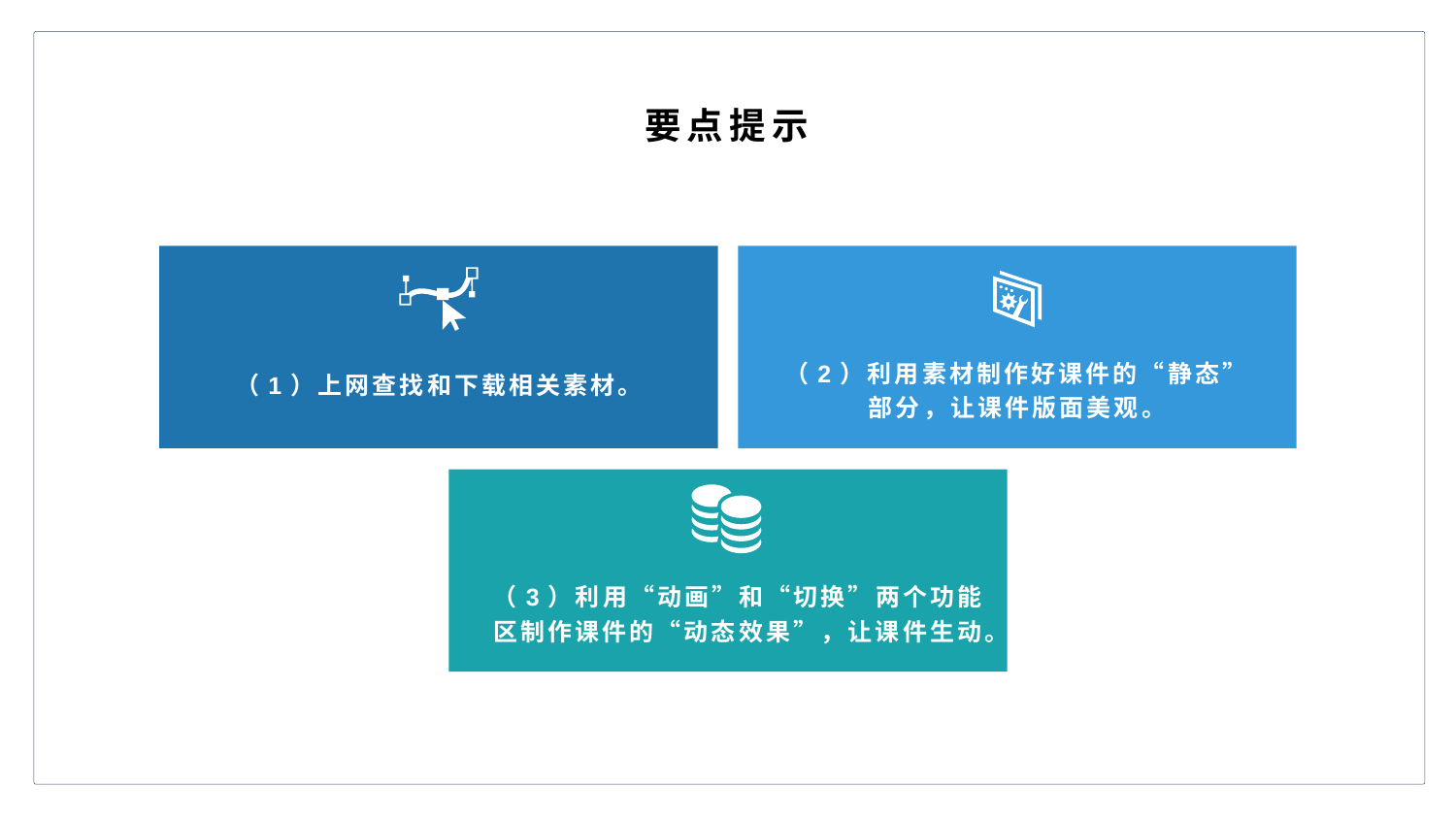

要点提示

（2）利用素材制作好课件的“静态”部分，让课件版面美观。
（1）上网查找和下载相关素材。

（3）利用“动画”和“切换”两个功能区制作课件的“动态效果”，让课件生动。